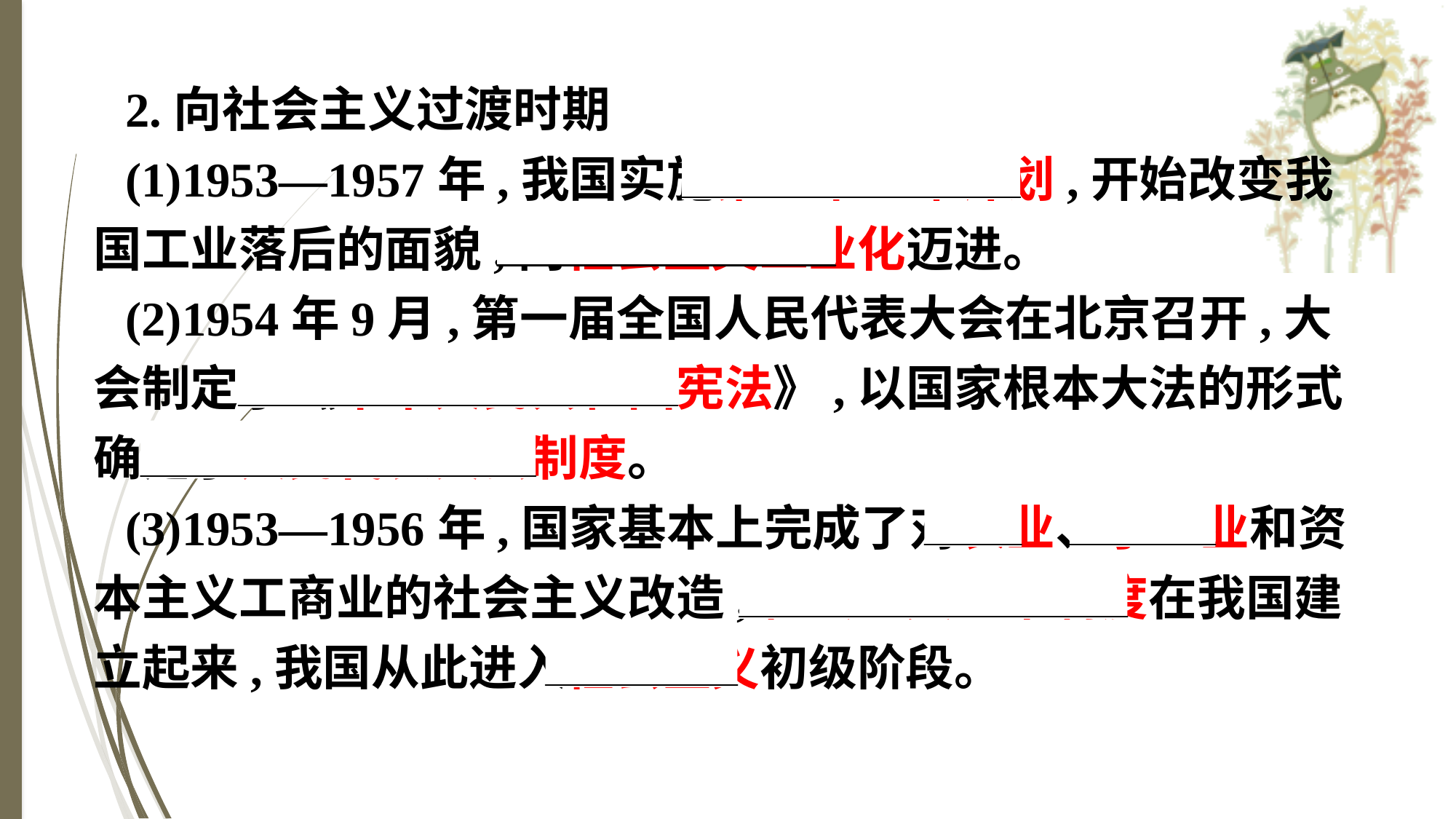

2.向社会主义过渡时期
(1)1953—1957年,我国实施第一个五年计划,开始改变我国工业落后的面貌,向社会主义工业化迈进。
(2)1954年9月,第一届全国人民代表大会在北京召开,大会制定了《中华人民共和国宪法》,以国家根本大法的形式确定了人民代表大会制度。
(3)1953—1956年,国家基本上完成了对农业、手工业和资本主义工商业的社会主义改造,社会主义基本制度在我国建立起来,我国从此进入社会主义初级阶段。